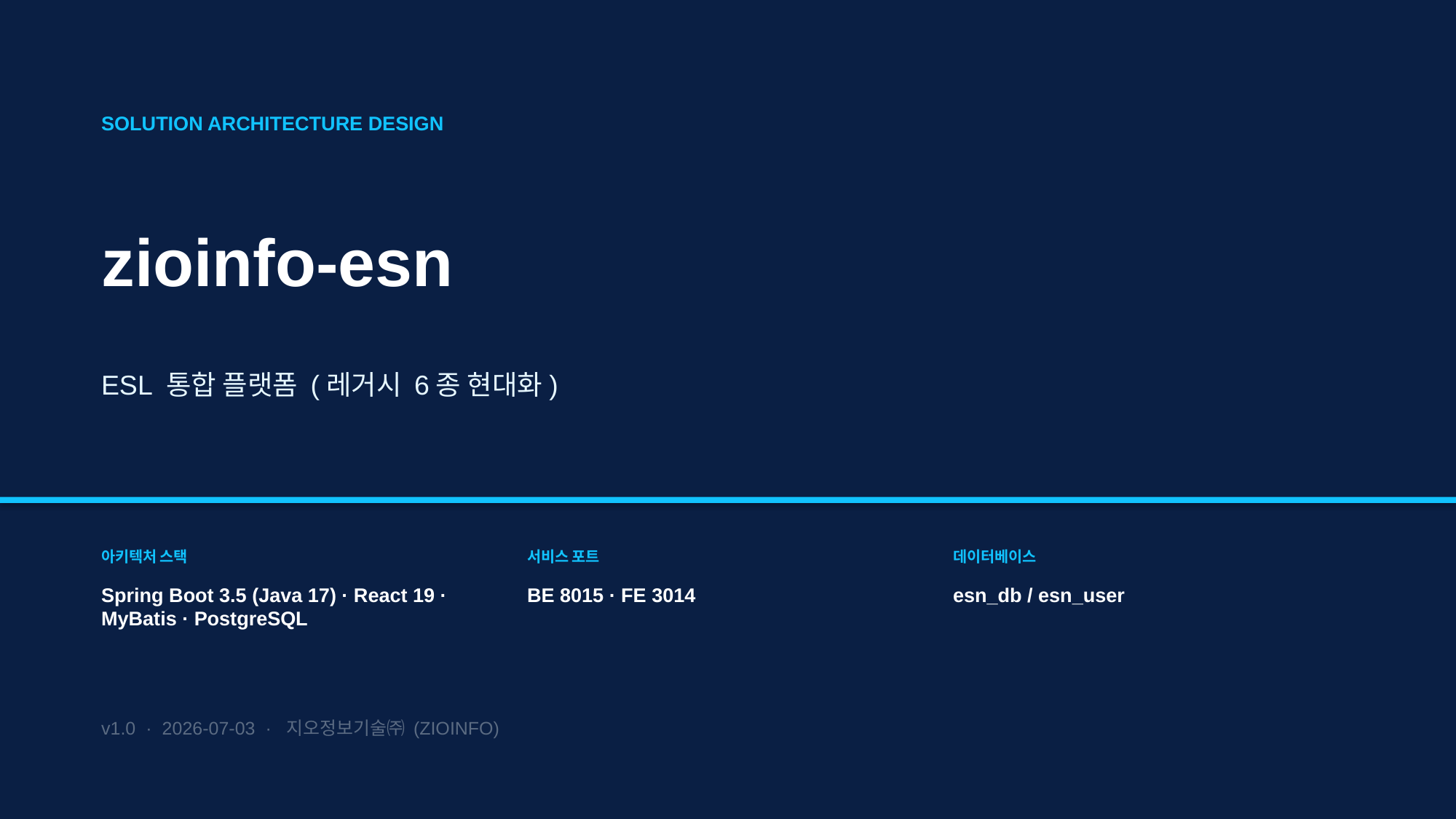

SOLUTION ARCHITECTURE DESIGN
zioinfo-esn
ESL 통합 플랫폼 (레거시 6종 현대화)

아키텍처 스택
서비스 포트
데이터베이스
Spring Boot 3.5 (Java 17) · React 19 · MyBatis · PostgreSQL
BE 8015 · FE 3014
esn_db / esn_user
v1.0  ·  2026-07-03  ·  지오정보기술㈜ (ZIOINFO)